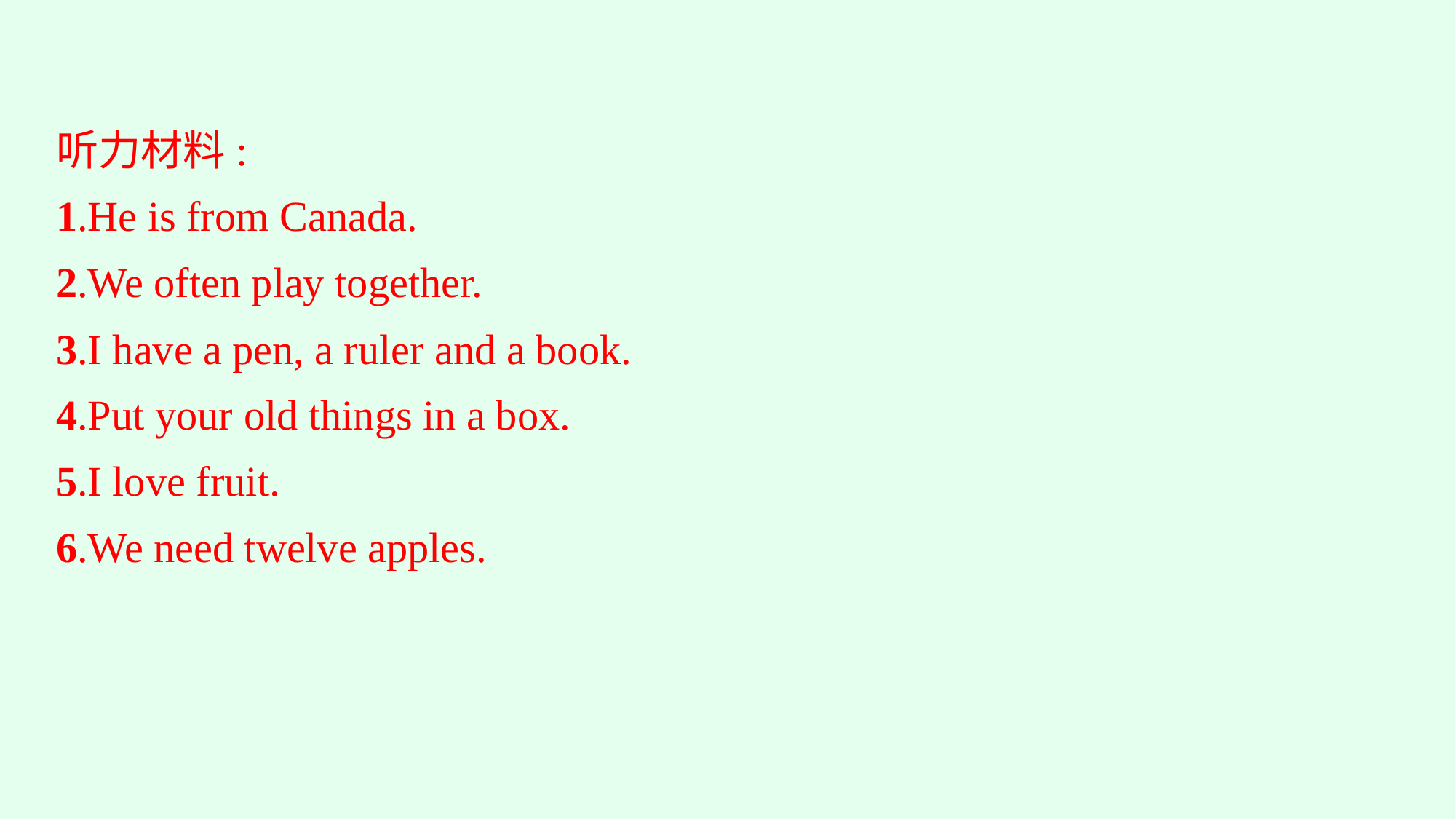

听力材料:
1.He is from Canada.
2.We often play together.
3.I have a pen, a ruler and a book.
4.Put your old things in a box.
5.I love fruit.
6.We need twelve apples.